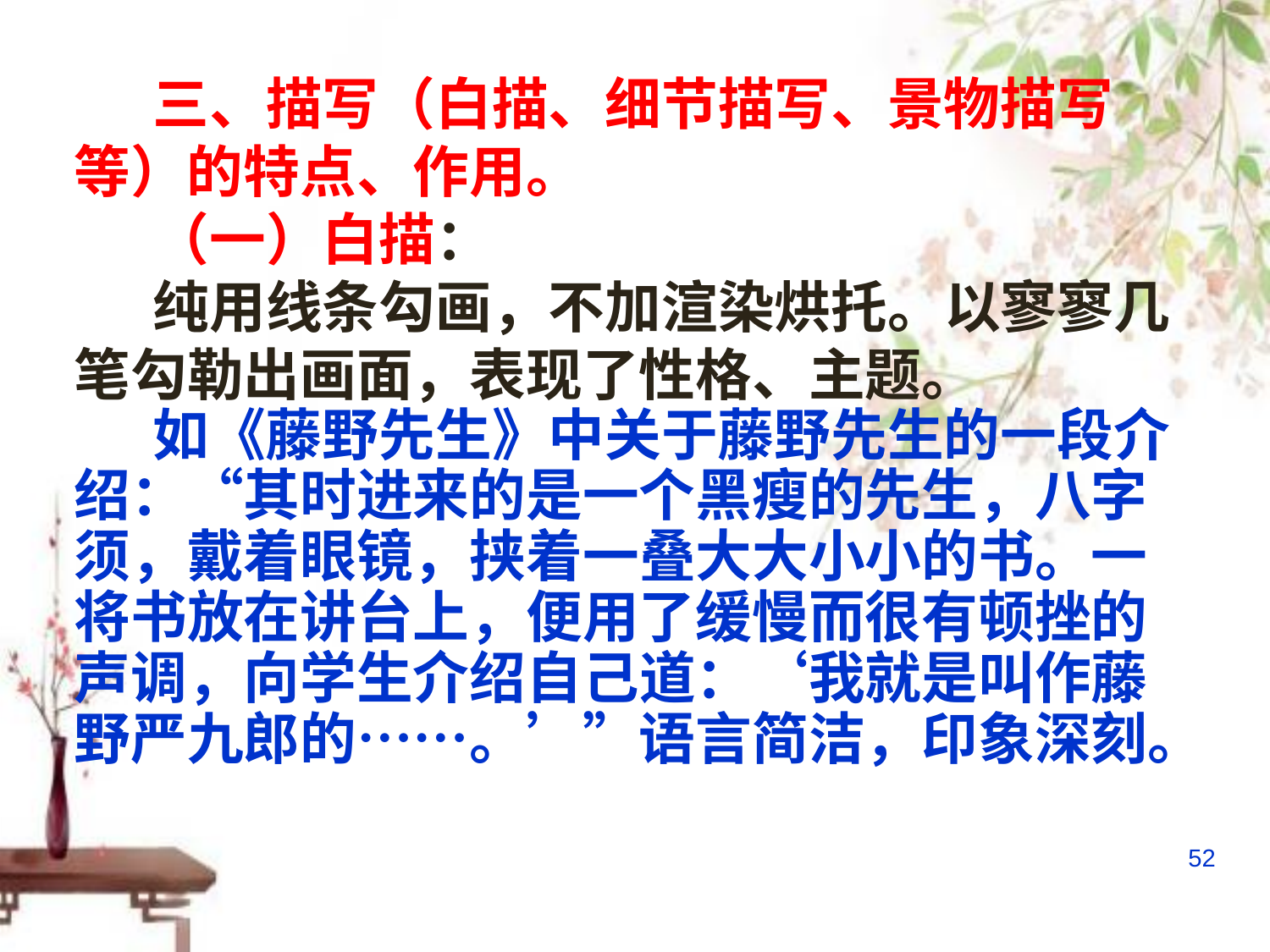

三、描写（白描、细节描写、景物描写等）的特点、作用。
（一）白描：
纯用线条勾画，不加渲染烘托。以寥寥几笔勾勒出画面，表现了性格、主题。
如《藤野先生》中关于藤野先生的一段介绍：“其时进来的是一个黑瘦的先生，八字须，戴着眼镜，挟着一叠大大小小的书。一将书放在讲台上，便用了缓慢而很有顿挫的声调，向学生介绍自己道：‘我就是叫作藤野严九郎的……。’”语言简洁，印象深刻。
52